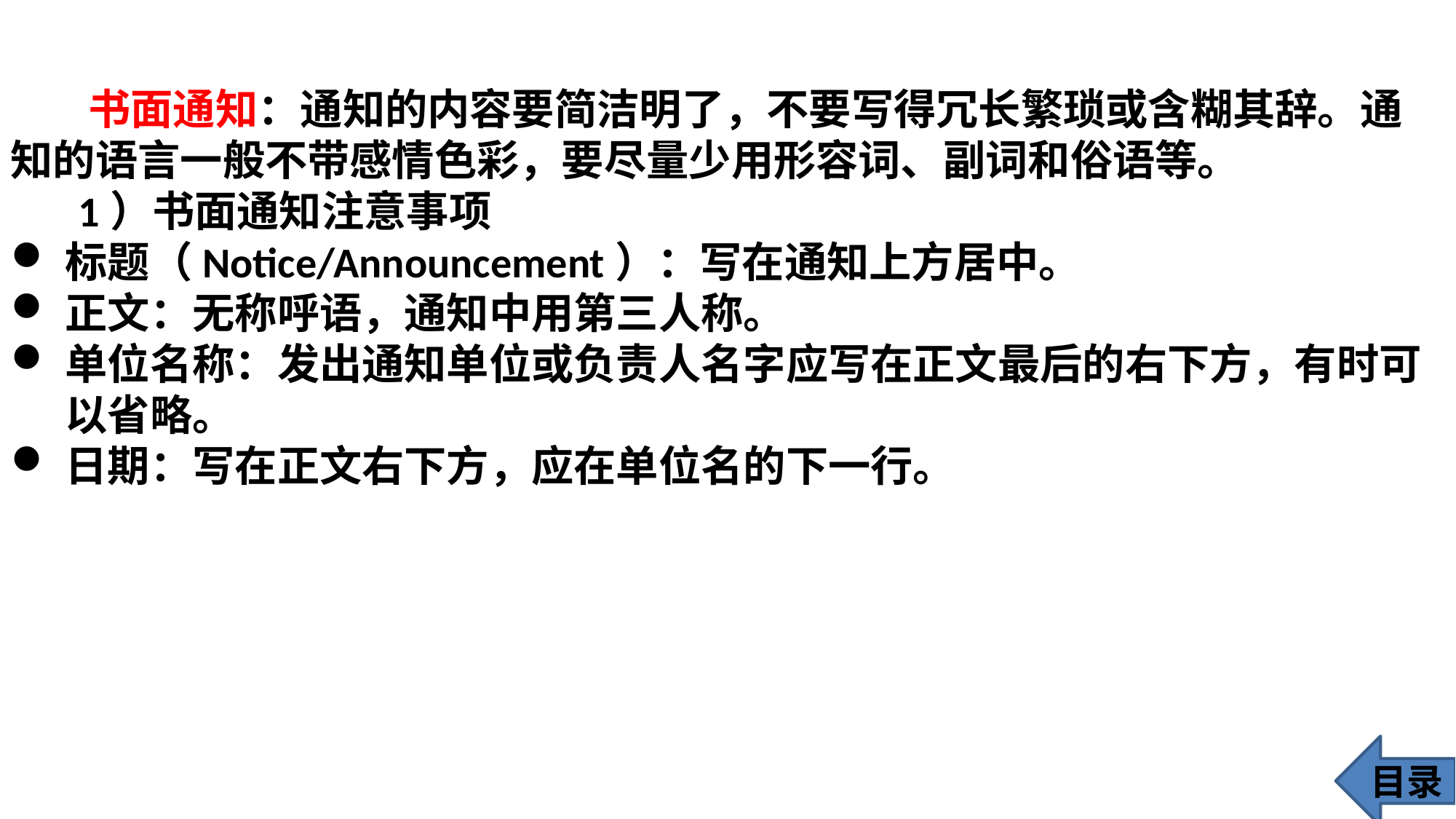

书面通知：通知的内容要简洁明了，不要写得冗长繁琐或含糊其辞。通知的语言一般不带感情色彩，要尽量少用形容词、副词和俗语等。
       1）书面通知注意事项
标题（Notice/Announcement）：写在通知上方居中。
正文：无称呼语，通知中用第三人称。
单位名称：发出通知单位或负责人名字应写在正文最后的右下方，有时可以省略。
日期：写在正文右下方，应在单位名的下一行。
目录
68